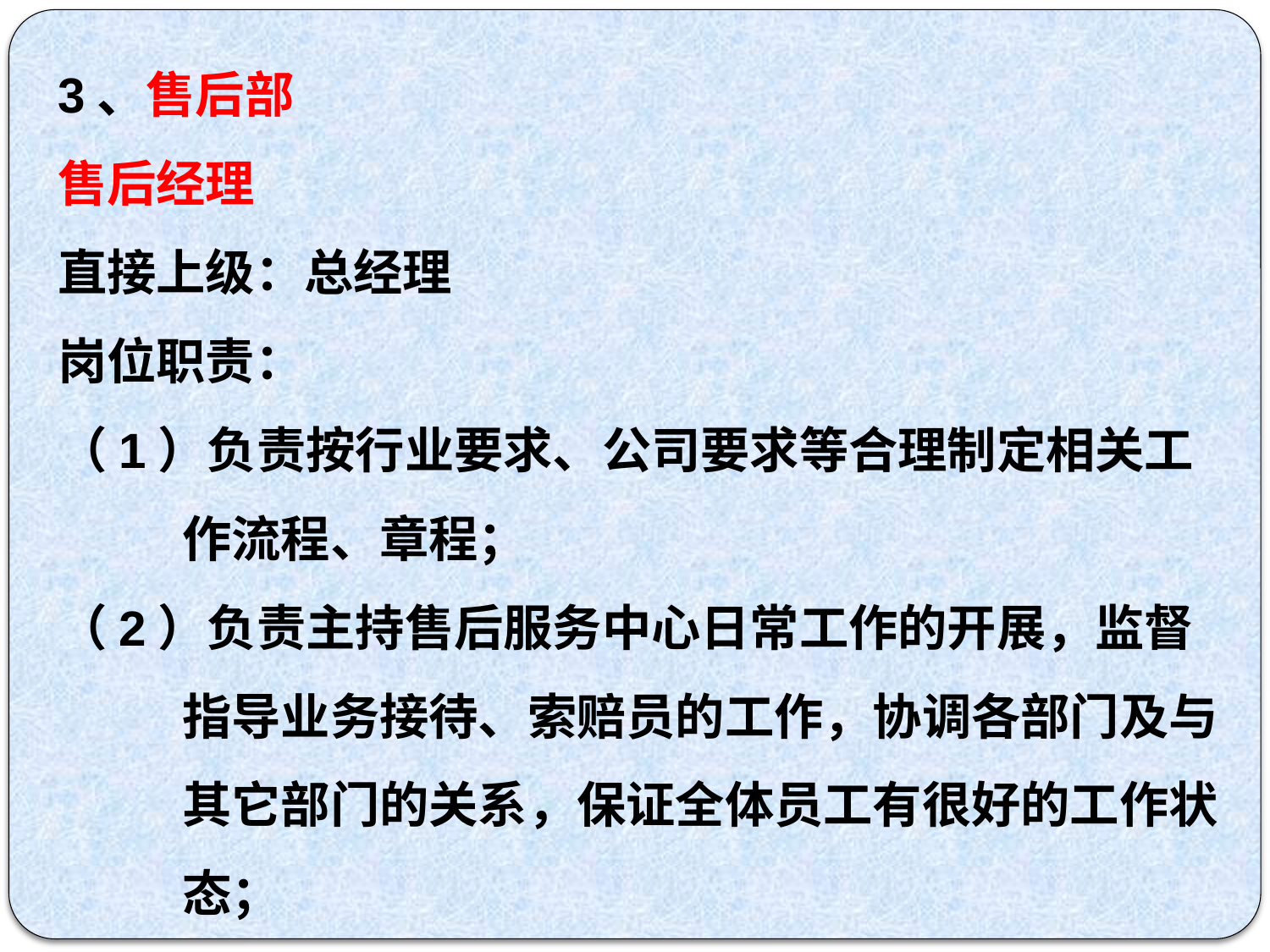

3、售后部
售后经理
直接上级：总经理
岗位职责：
（1）负责按行业要求、公司要求等合理制定相关工作流程、章程；
（2）负责主持售后服务中心日常工作的开展，监督指导业务接待、索赔员的工作，协调各部门及与其它部门的关系，保证全体员工有很好的工作状态；